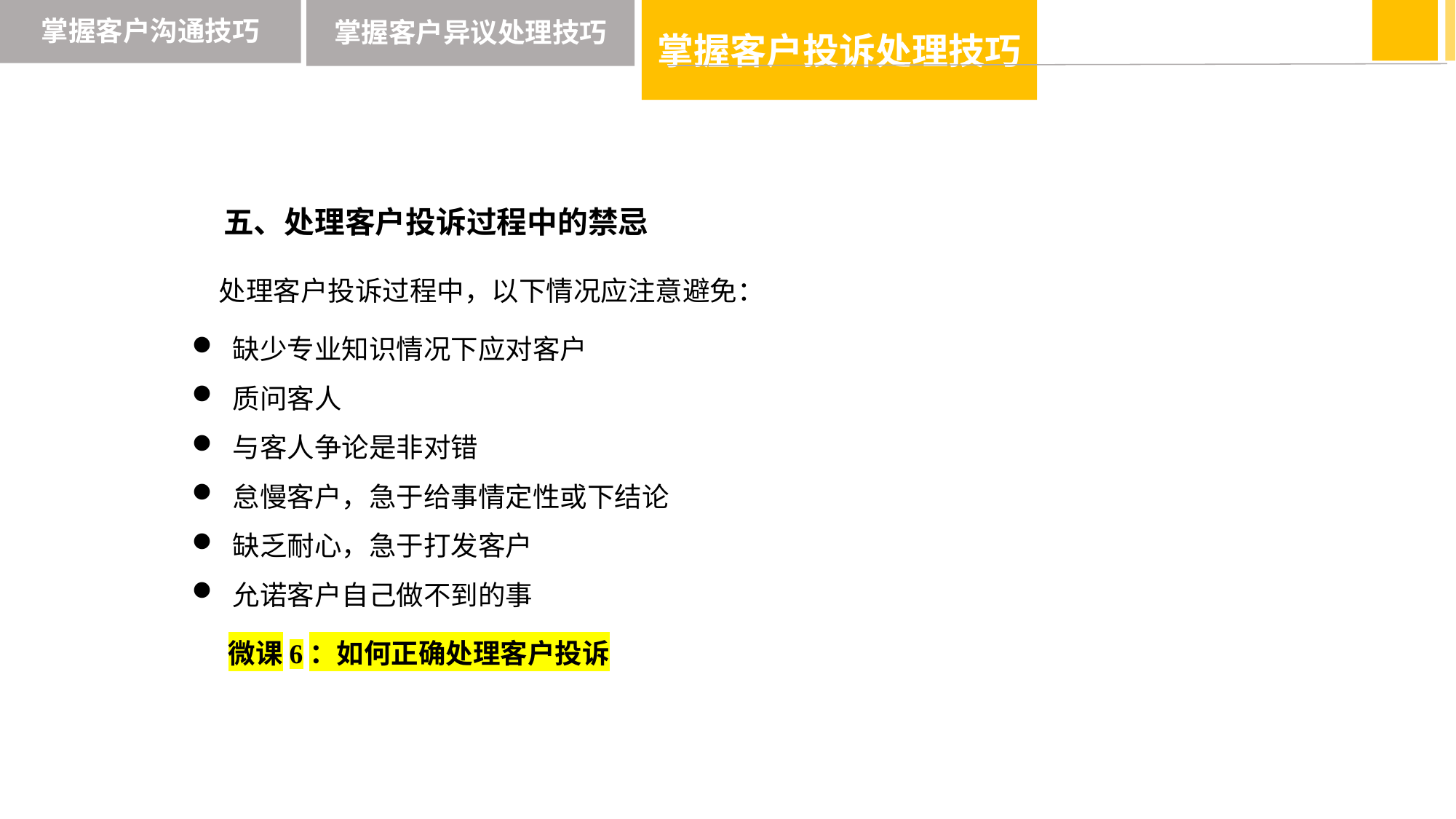

掌握客户投诉处理技巧
掌握客户沟通技巧
掌握客户异议处理技巧

五、处理客户投诉过程中的禁忌
处理客户投诉过程中，以下情况应注意避免：
缺少专业知识情况下应对客户
质问客人
与客人争论是非对错
怠慢客户，急于给事情定性或下结论
缺乏耐心，急于打发客户
允诺客户自己做不到的事
微课6：如何正确处理客户投诉